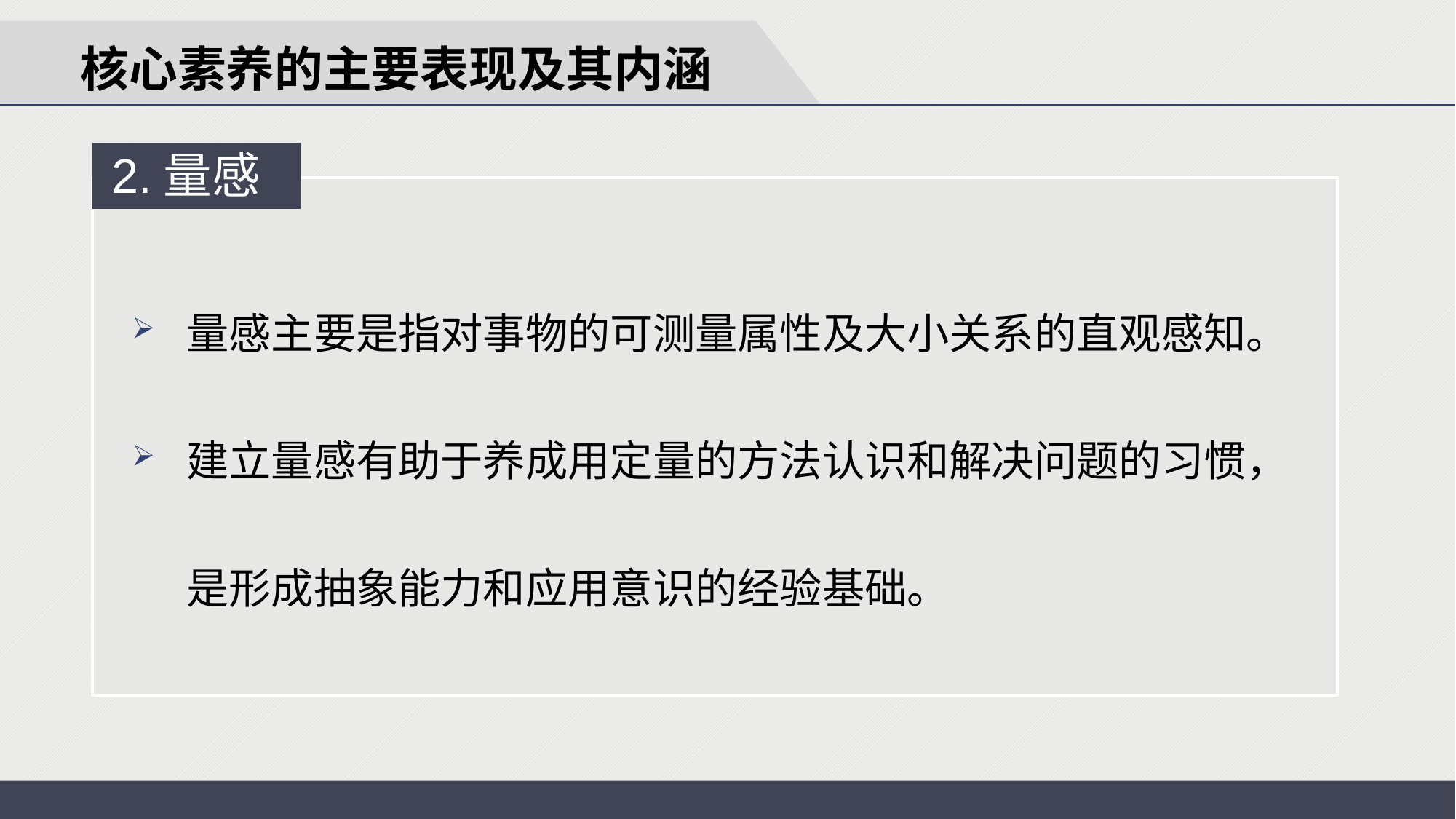

核心素养的主要表现及其内涵
2.量感

量感主要是指对事物的可测量属性及大小关系的直观感知。
建立量感有助于养成用定量的方法认识和解决问题的习惯，是形成抽象能力和应用意识的经验基础。